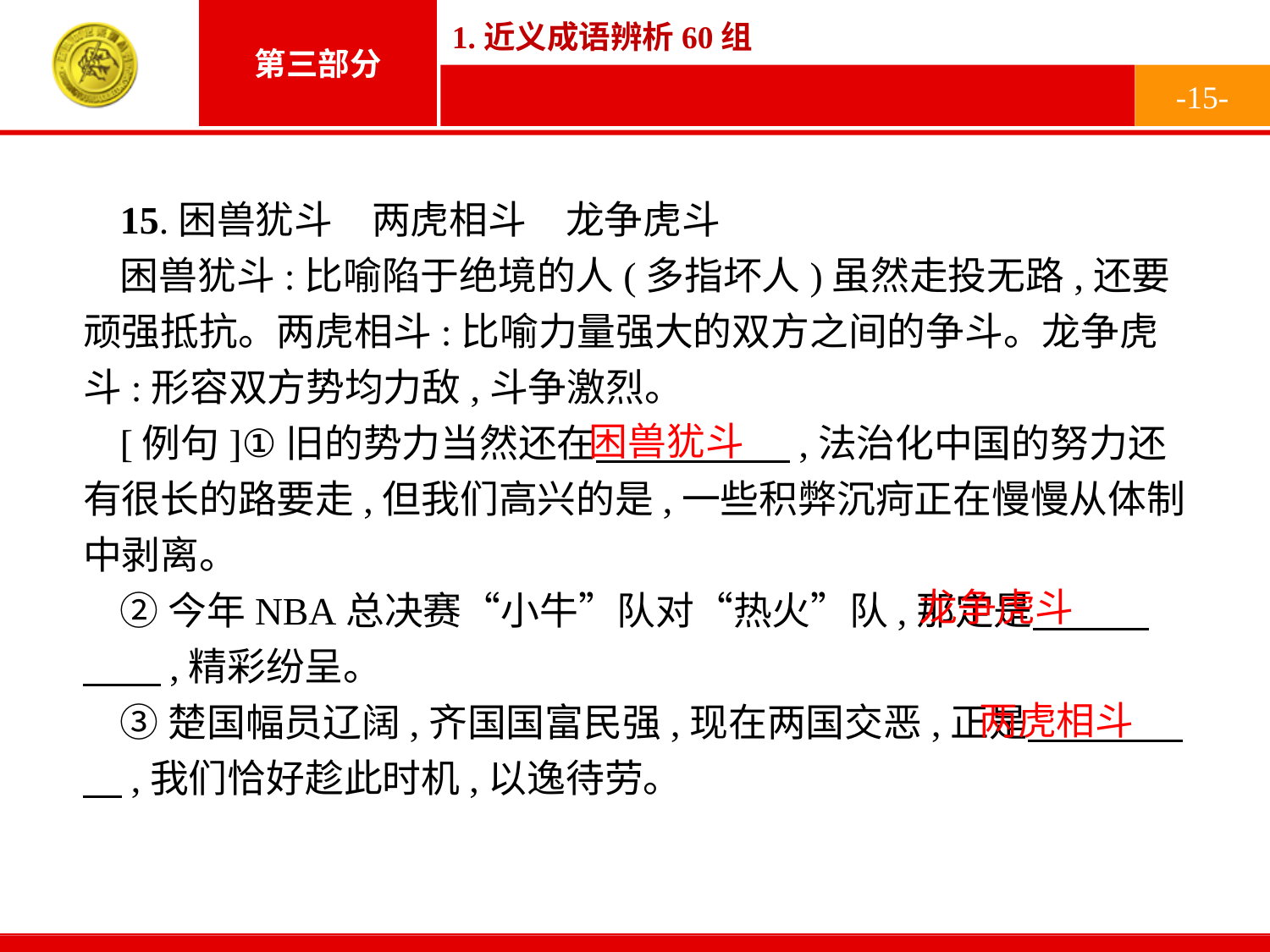

-15-
15.困兽犹斗　两虎相斗　龙争虎斗
困兽犹斗:比喻陷于绝境的人(多指坏人)虽然走投无路,还要顽强抵抗。两虎相斗:比喻力量强大的双方之间的争斗。龙争虎斗:形容双方势均力敌,斗争激烈。
[例句]①旧的势力当然还在　　　　　,法治化中国的努力还有很长的路要走,但我们高兴的是,一些积弊沉疴正在慢慢从体制中剥离。
②今年NBA总决赛“小牛”队对“热火”队,那定是　　　　　,精彩纷呈。
③楚国幅员辽阔,齐国国富民强,现在两国交恶,正是　　　　　,我们恰好趁此时机,以逸待劳。
困兽犹斗
龙争虎斗
两虎相斗